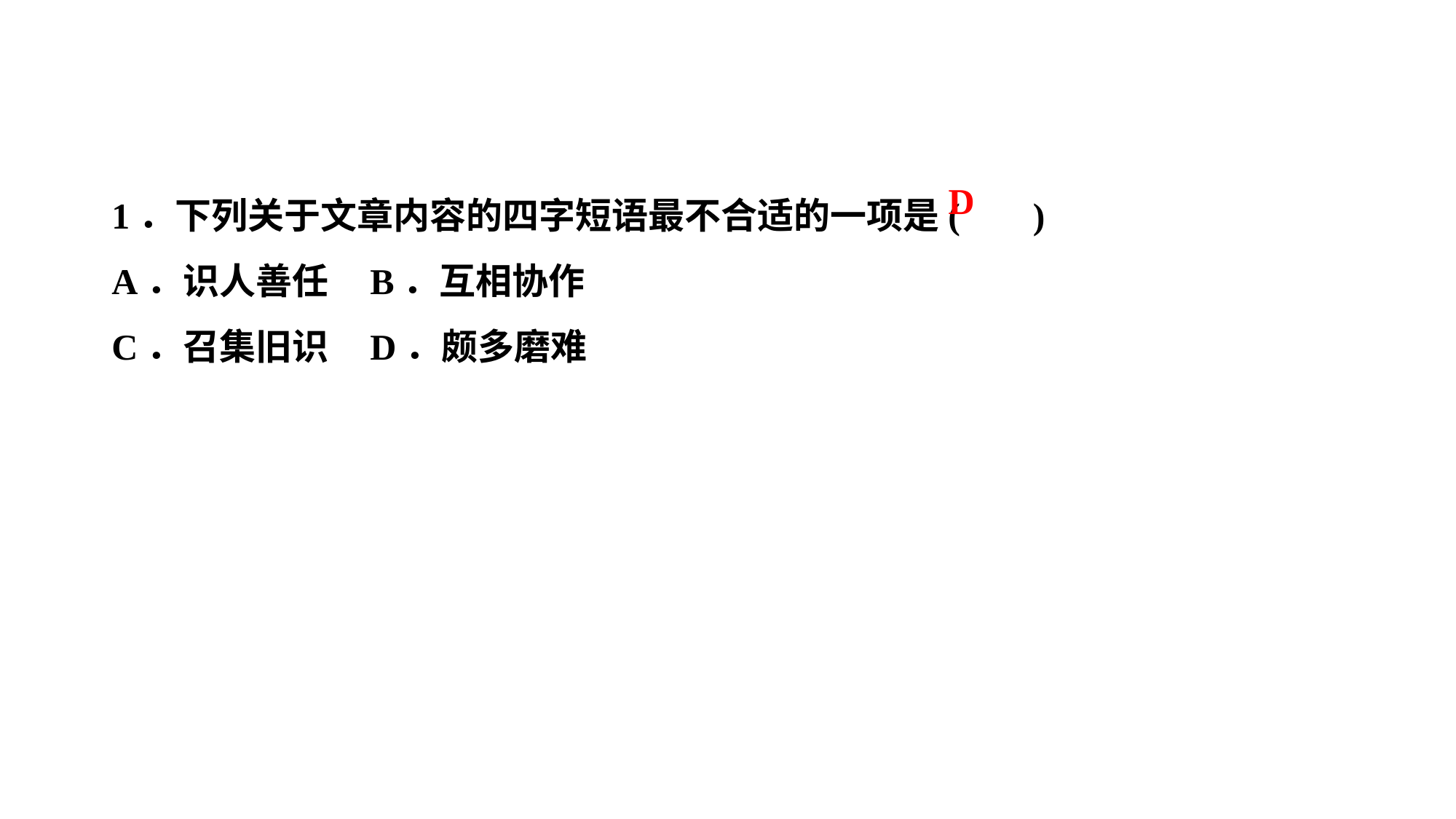

1．下列关于文章内容的四字短语最不合适的一项是(        )
A．识人善任    B．互相协作
C．召集旧识    D．颇多磨难
D